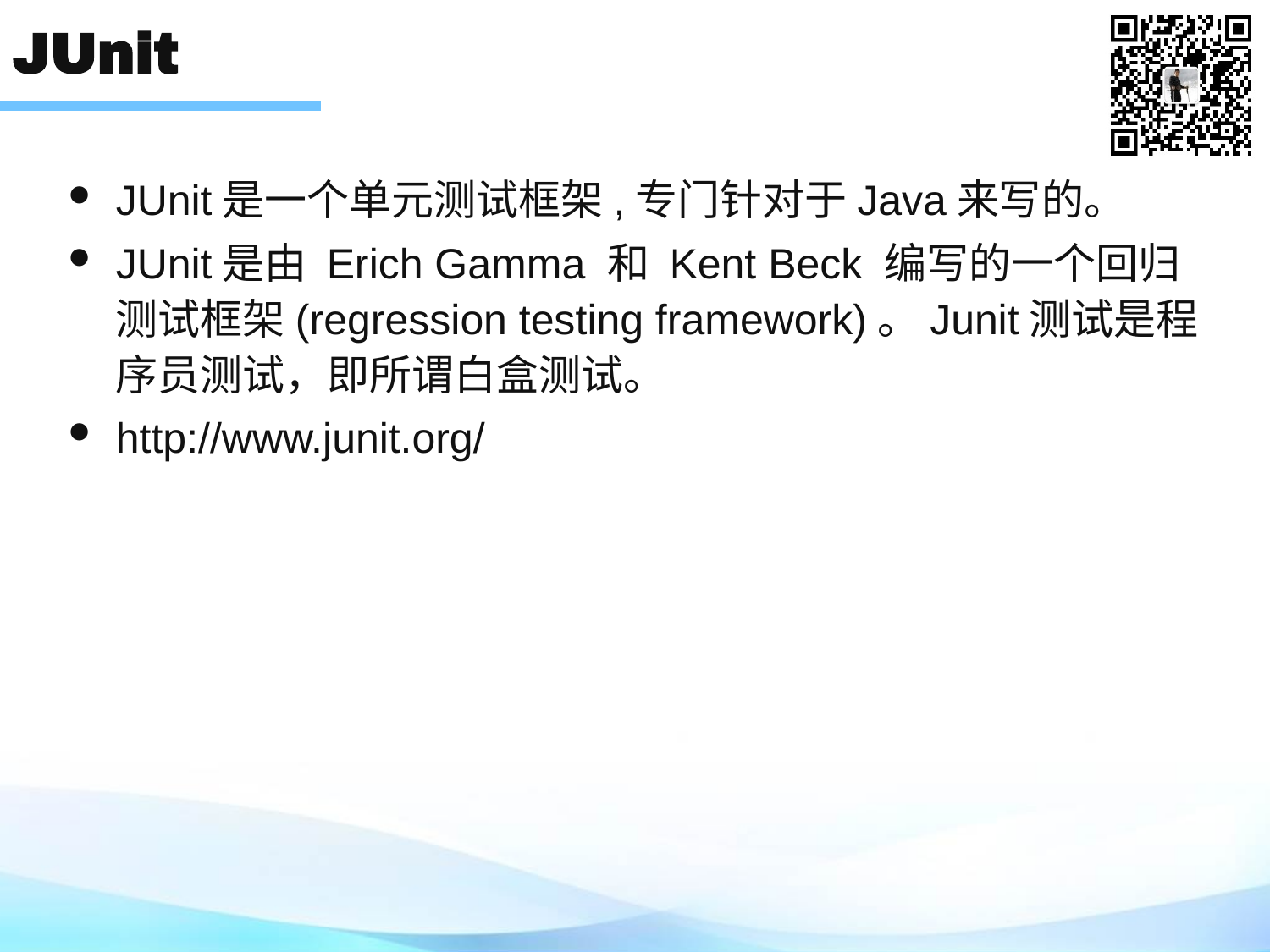

# JUnit
JUnit是一个单元测试框架,专门针对于Java来写的。
JUnit是由 Erich Gamma 和 Kent Beck 编写的一个回归测试框架(regression testing framework)。Junit测试是程序员测试，即所谓白盒测试。
http://www.junit.org/